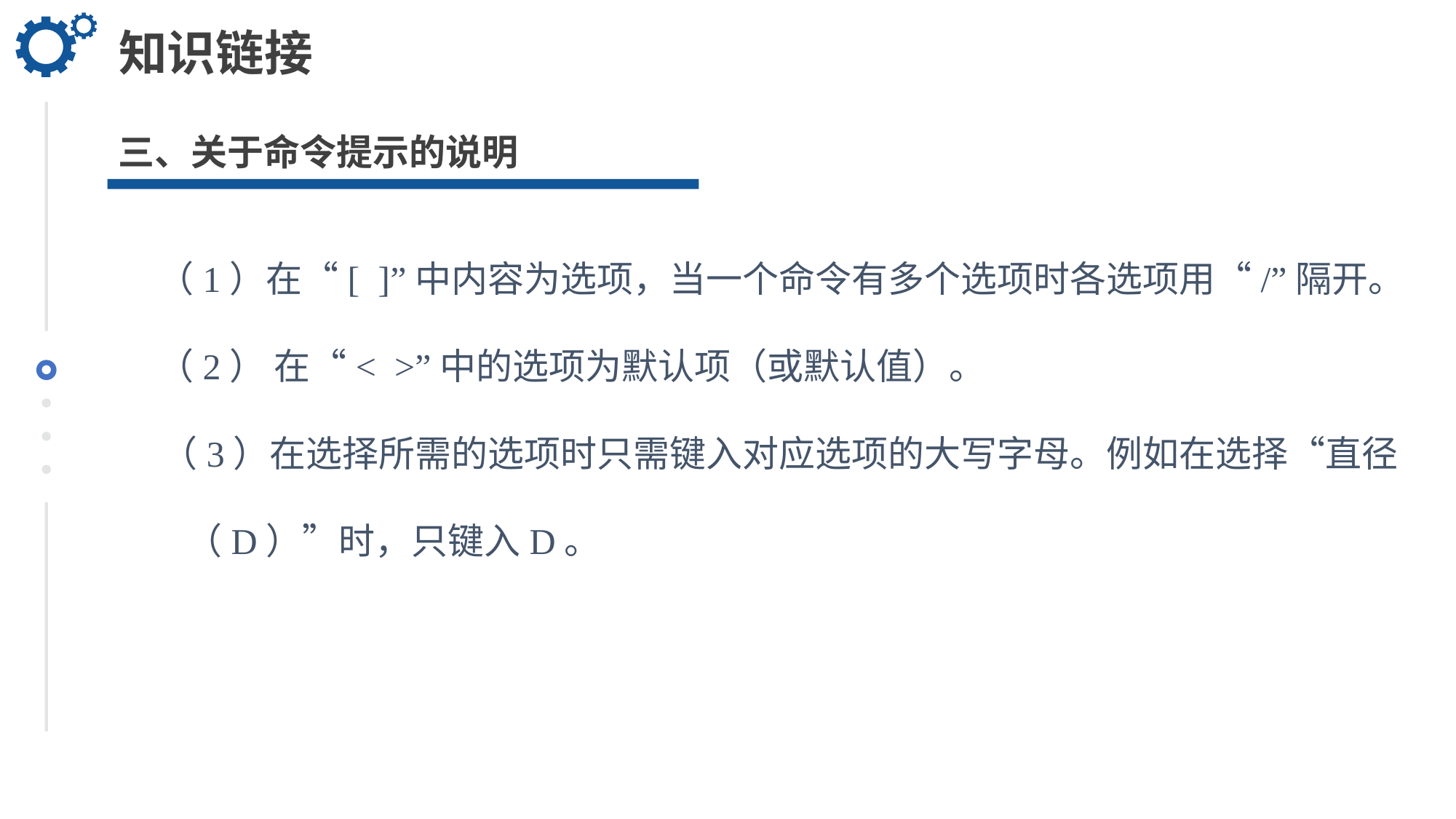

知识链接
三、关于命令提示的说明

（1）在“[  ]”中内容为选项，当一个命令有多个选项时各选项用“/”隔开。

（2） 在“<  >”中的选项为默认项（或默认值）。

  （3）在选择所需的选项时只需键入对应选项的大写字母。例如在选择“直径

     （D）”时，只键入D。
43